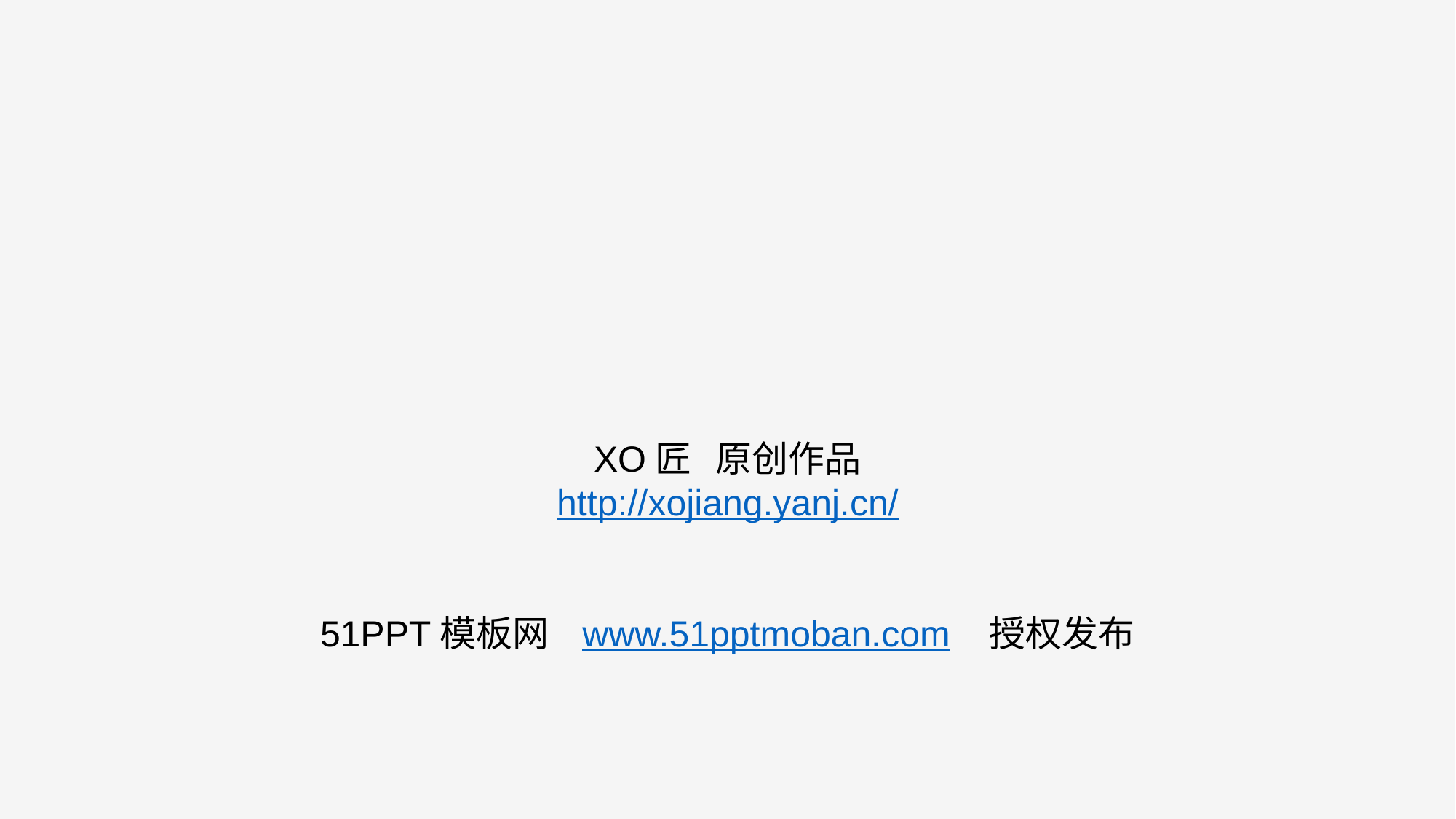

#
XO匠   原创作品
http://xojiang.yanj.cn/

51PPT模板网   www.51pptmoban.com   授权发布